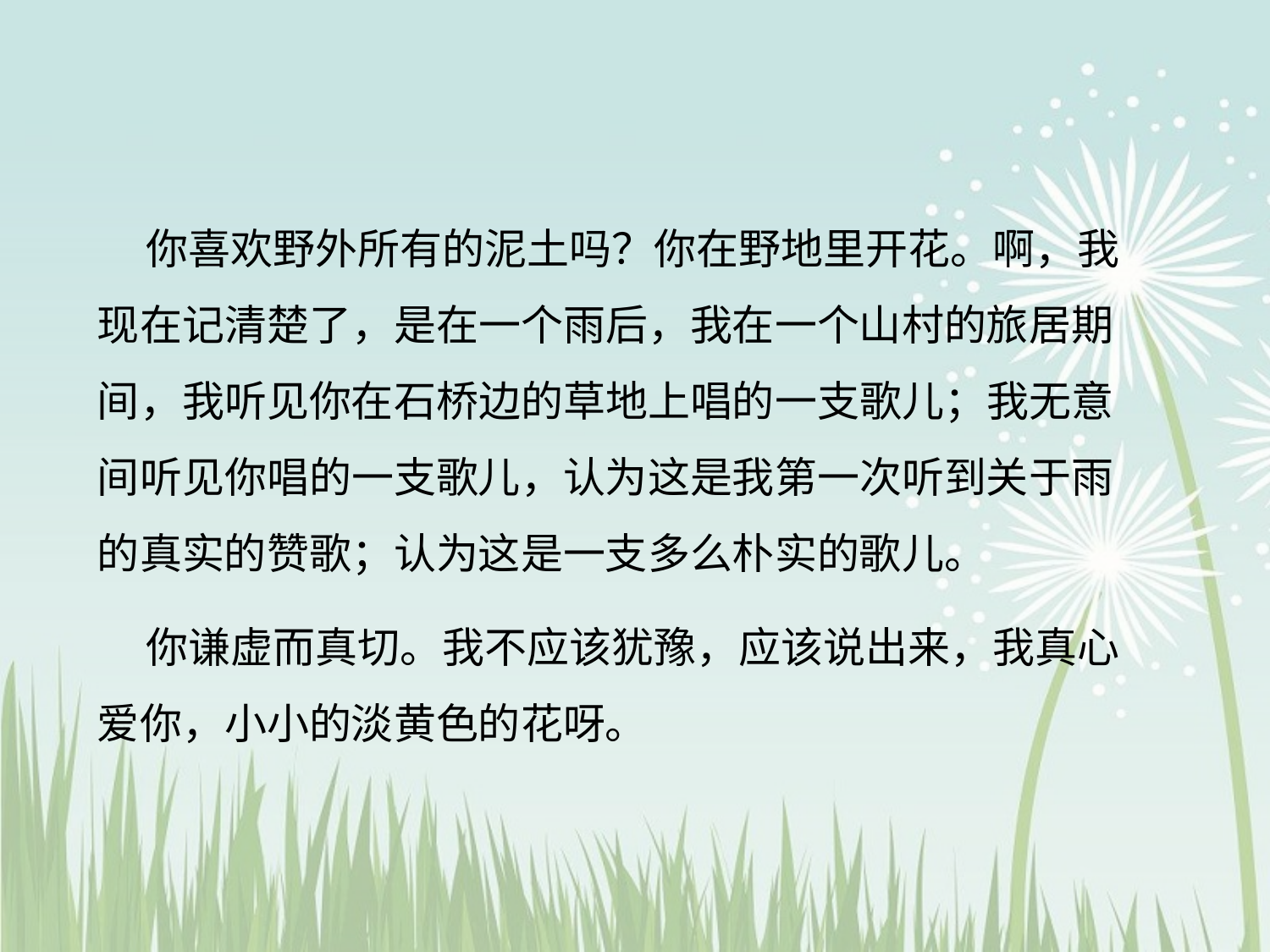

你喜欢野外所有的泥土吗？你在野地里开花。啊，我现在记清楚了，是在一个雨后，我在一个山村的旅居期间，我听见你在石桥边的草地上唱的一支歌儿；我无意间听见你唱的一支歌儿，认为这是我第一次听到关于雨的真实的赞歌；认为这是一支多么朴实的歌儿。
    你谦虚而真切。我不应该犹豫，应该说出来，我真心爱你，小小的淡黄色的花呀。